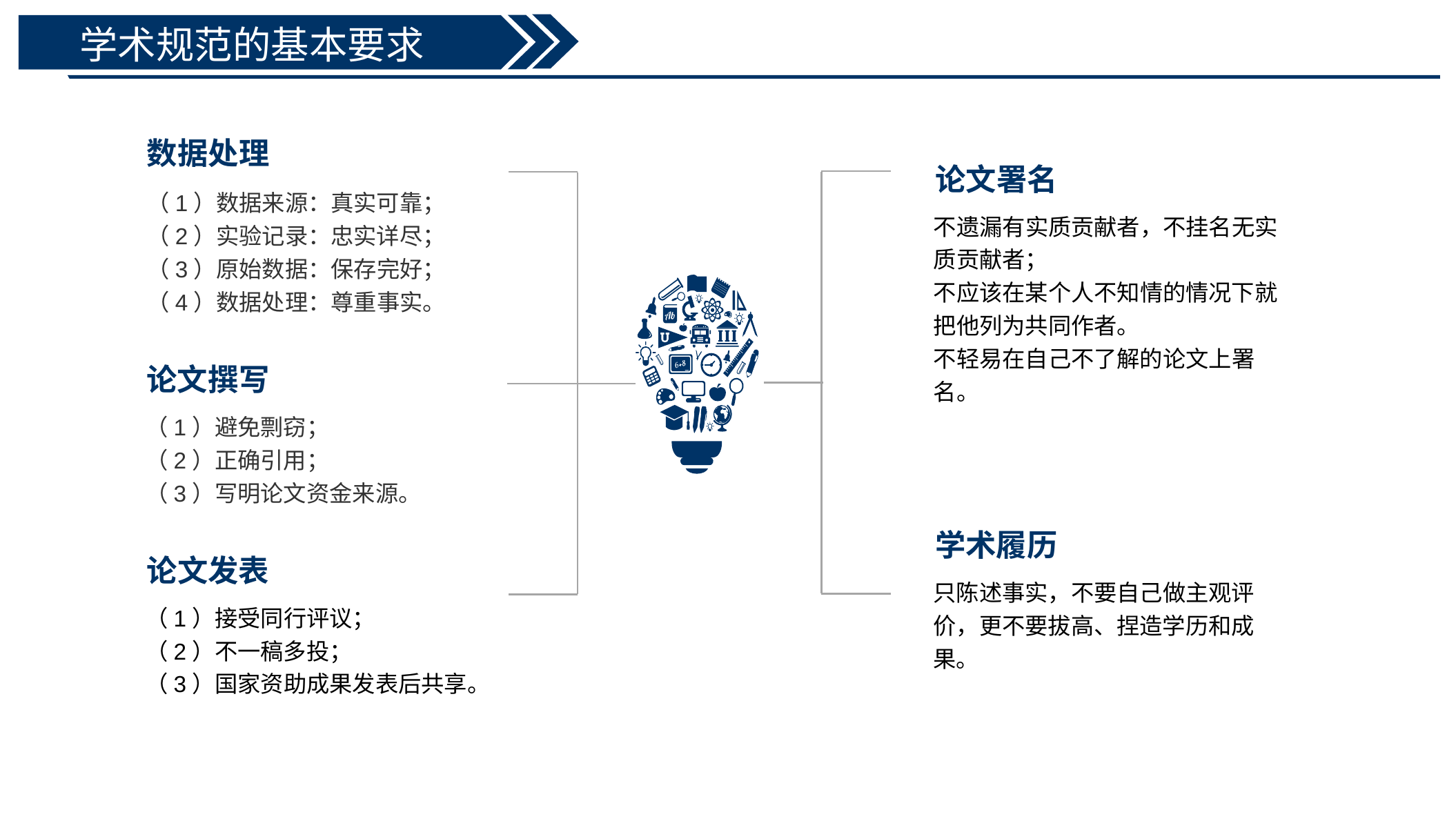

学术规范的基本要求

数据处理
（1）数据来源：真实可靠；
（2）实验记录：忠实详尽；
（3）原始数据：保存完好；
（4）数据处理：尊重事实。
论文署名
不遗漏有实质贡献者，不挂名无实质贡献者；
不应该在某个人不知情的情况下就把他列为共同作者。
不轻易在自己不了解的论文上署名。

论文撰写
（1）避免剽窃；
（2）正确引用；
（3）写明论文资金来源。
学术履历
只陈述事实，不要自己做主观评价，更不要拔高、捏造学历和成果。
论文发表
（1）接受同行评议；
（2）不一稿多投；
（3）国家资助成果发表后共享。